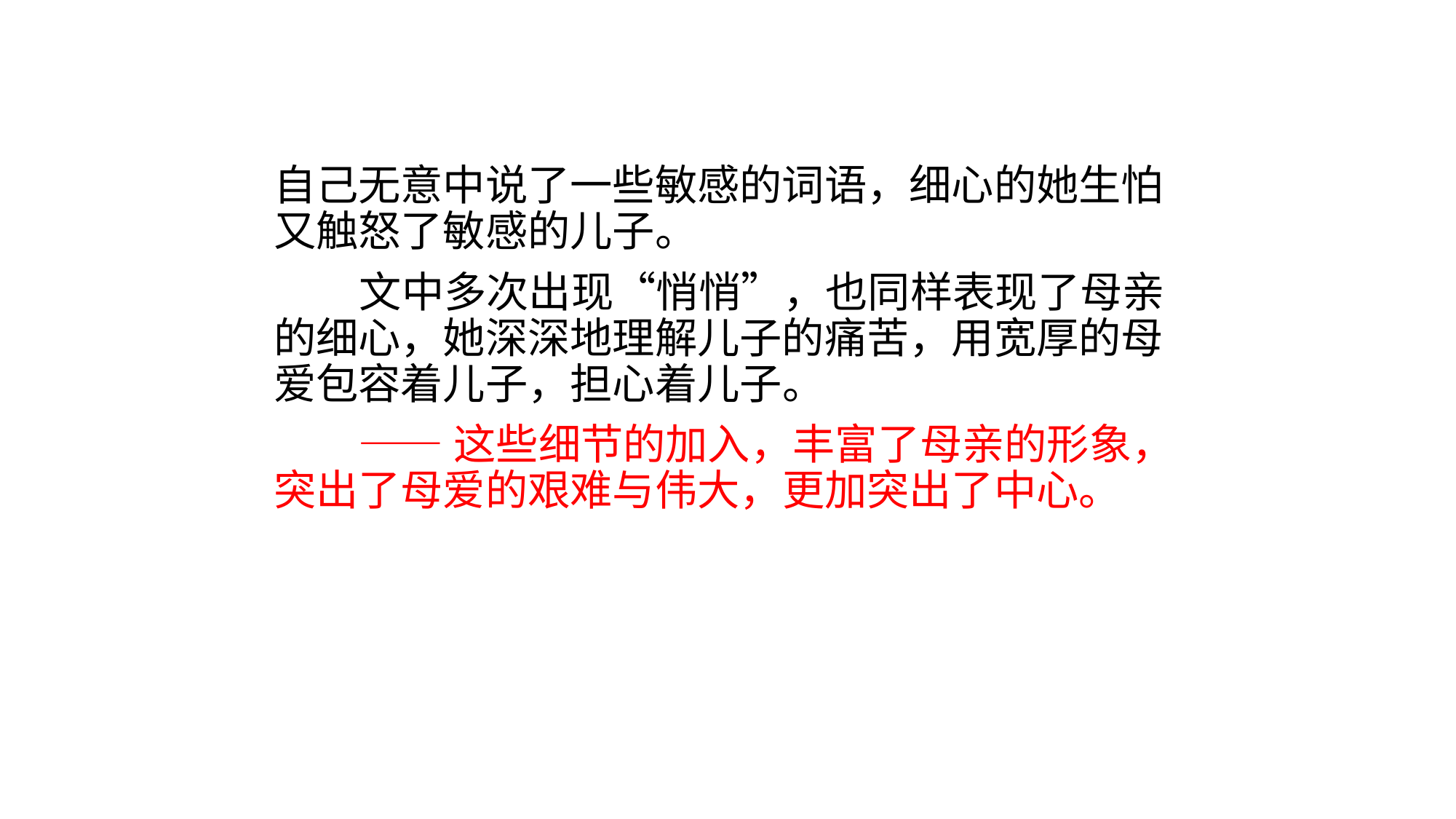

自己无意中说了一些敏感的词语，细心的她生怕又触怒了敏感的儿子。
        文中多次出现“悄悄”，也同样表现了母亲的细心，她深深地理解儿子的痛苦，用宽厚的母爱包容着儿子，担心着儿子。
         ——这些细节的加入，丰富了母亲的形象，突出了母爱的艰难与伟大，更加突出了中心。